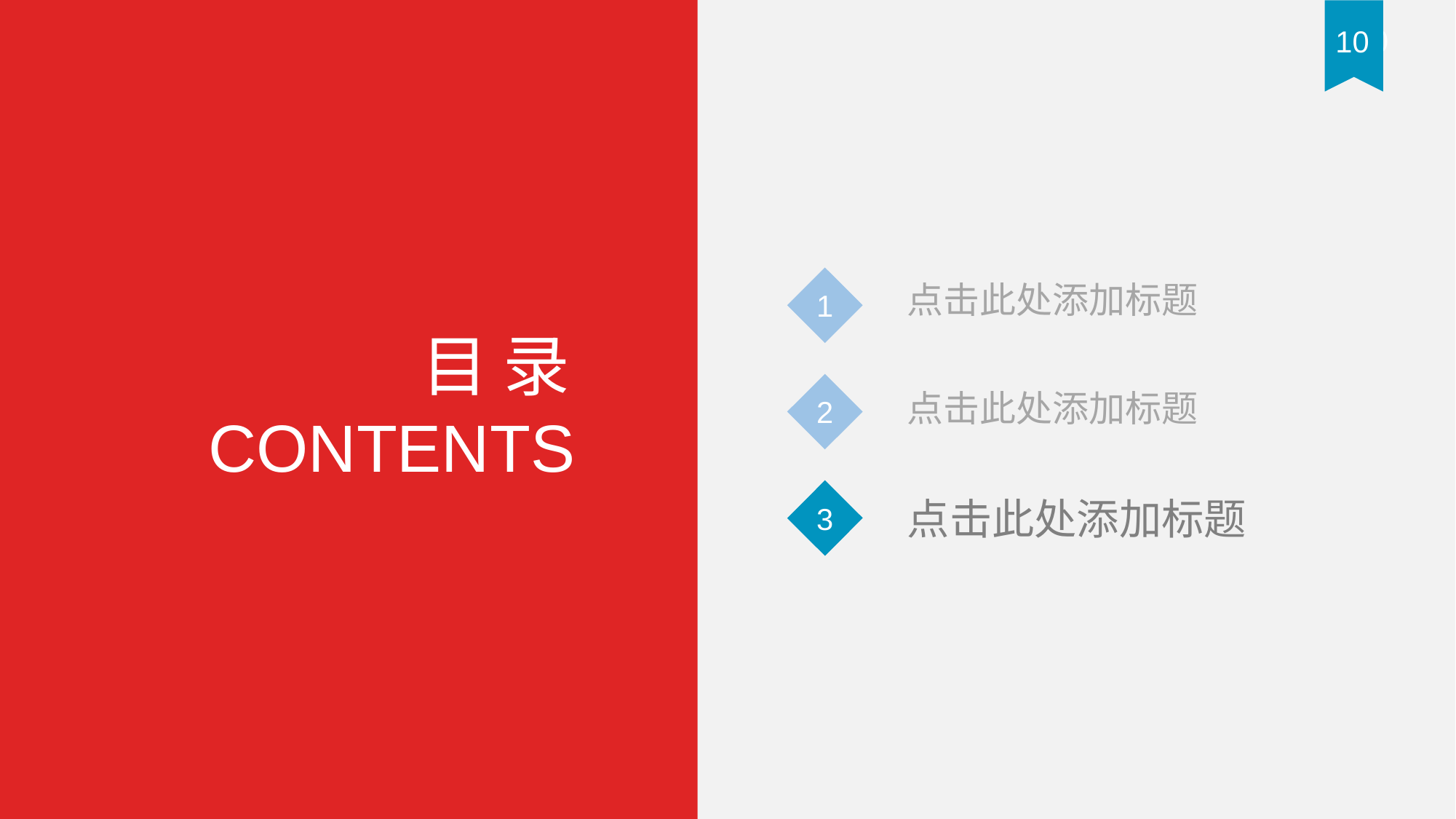

10
10
点击此处添加标题

1
目 录
CONTENTS
点击此处添加标题

2
点击此处添加标题

3